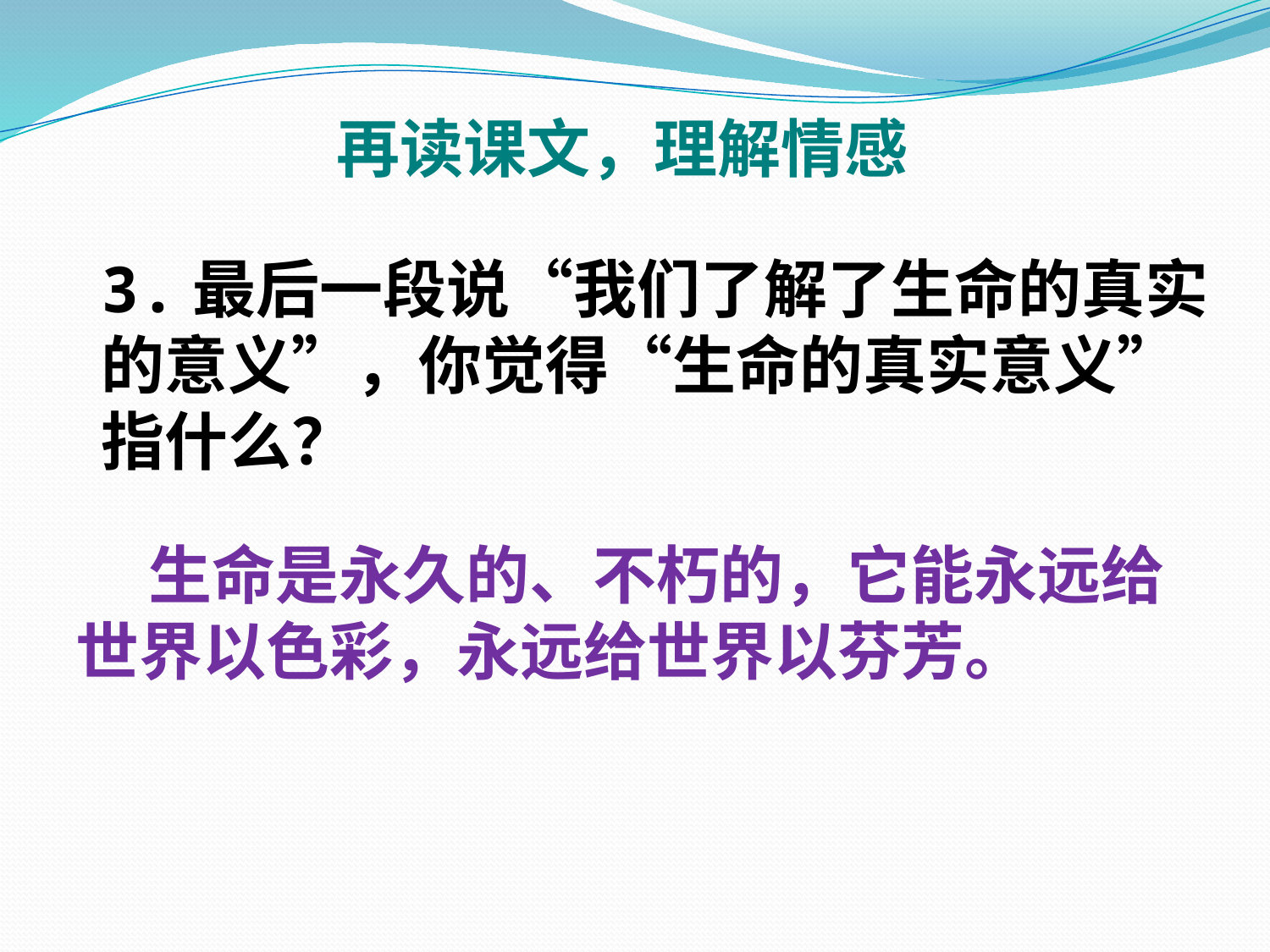

再读课文，理解情感
3.最后一段说“我们了解了生命的真实
的意义”，你觉得“生命的真实意义”
指什么？
    生命是永久的、不朽的，它能永远给世界以色彩，永远给世界以芬芳。